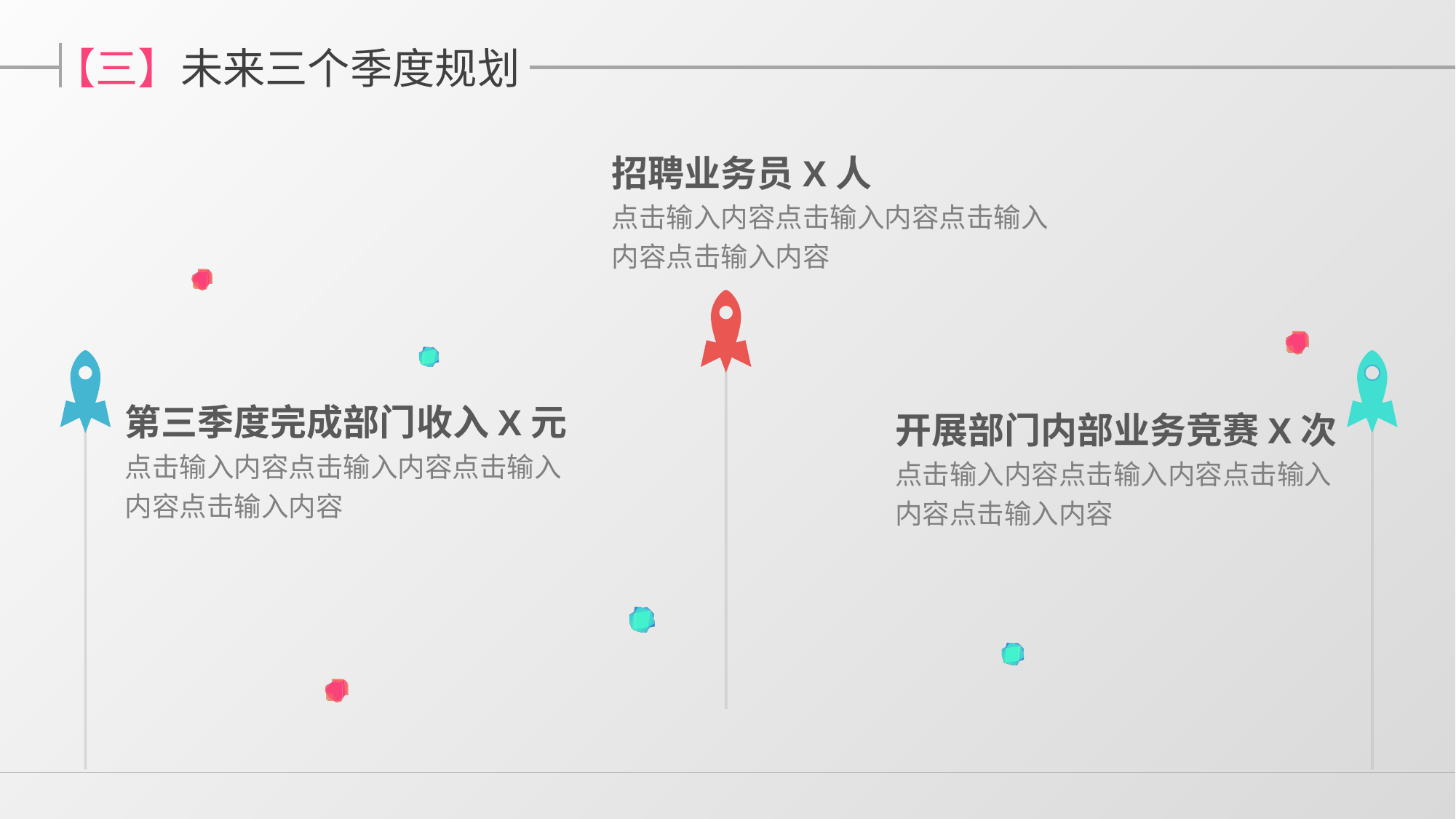

【三】未来三个季度规划
招聘业务员X人
点击输入内容点击输入内容点击输入内容点击输入内容

第三季度完成部门收入X元
点击输入内容点击输入内容点击输入内容点击输入内容

开展部门内部业务竞赛X次
点击输入内容点击输入内容点击输入内容点击输入内容